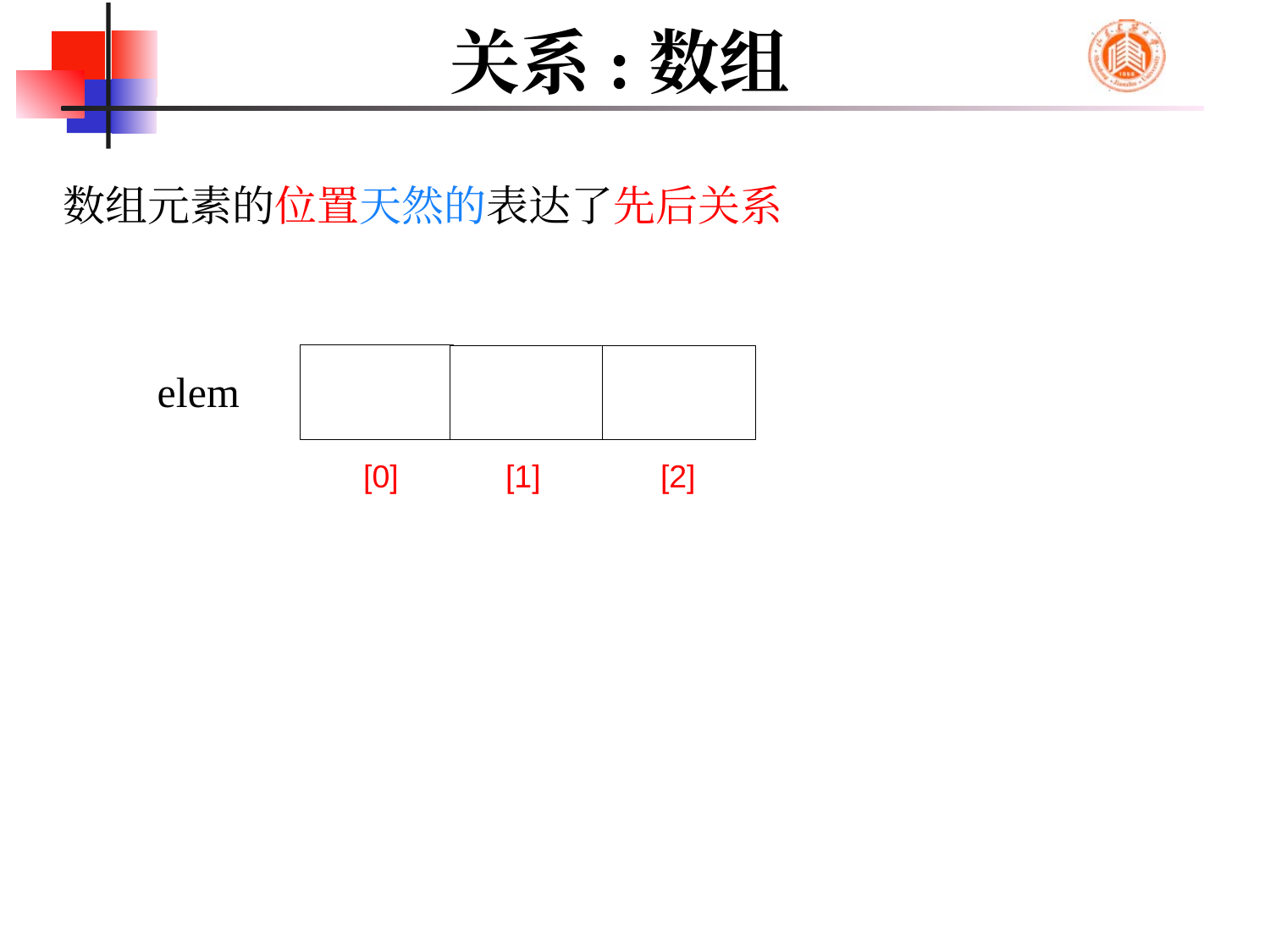

# 关系:数组
数组元素的位置天然的表达了先后关系

elem
[0]
[1]
[2]